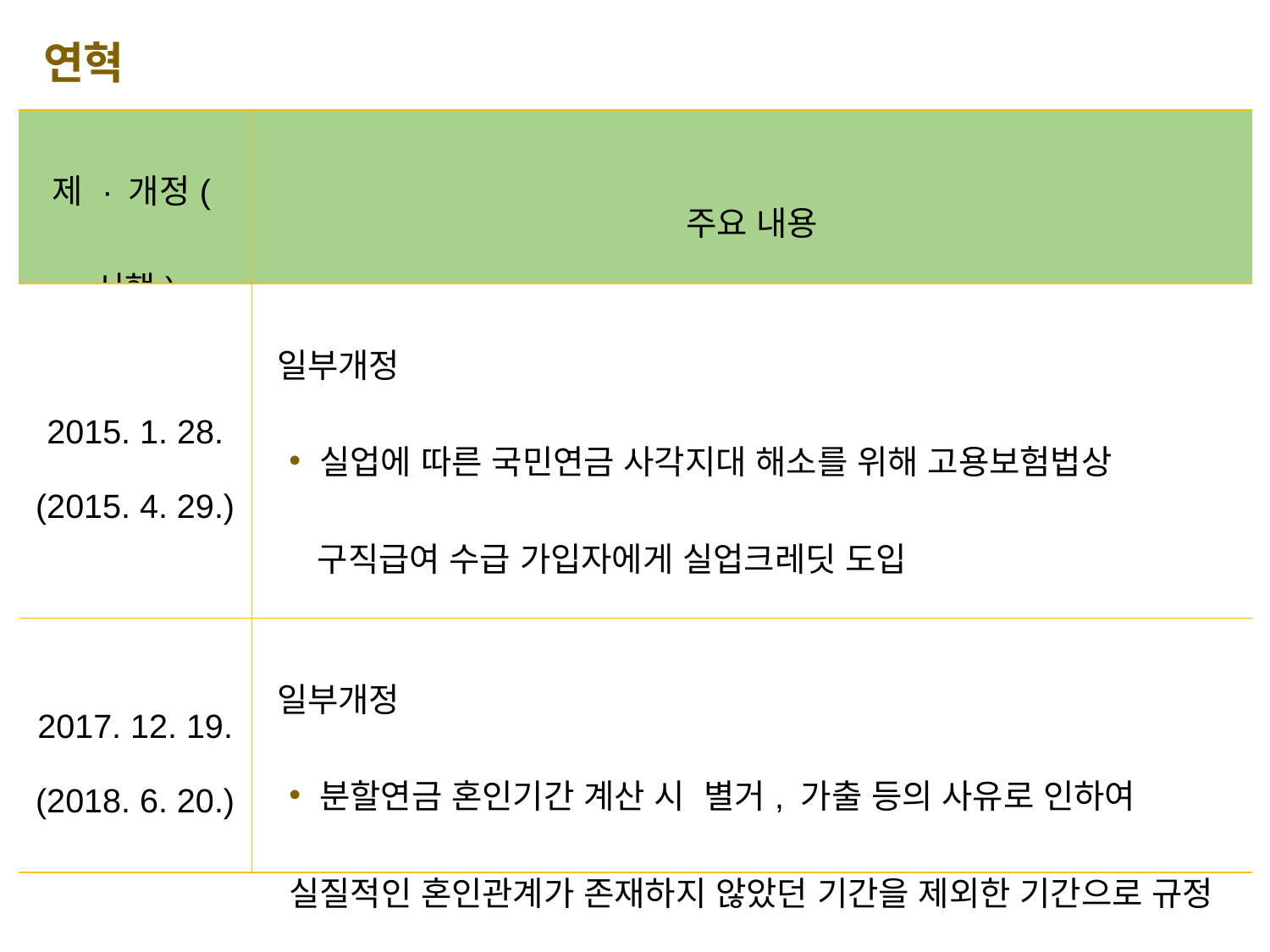

연혁
| 제 · 개정(시행) | 주요 내용 |
| --- | --- |
| 2015. 1. 28. (2015. 4. 29.) | 일부개정 실업에 따른 국민연금 사각지대 해소를 위해 고용보험법상 구직급여 수급 가입자에게 실업크레딧 도입 소득활동에 따른 노령연금의 감액기준을 연령에서 소득으로 변경 |
| 2017. 12. 19. (2018. 6. 20.) | 일부개정 분할연금 혼인기간 계산 시 별거, 가출 등의 사유로 인하여 실질적인 혼인관계가 존재하지 않았던 기간을 제외한 기간으로 규정 |